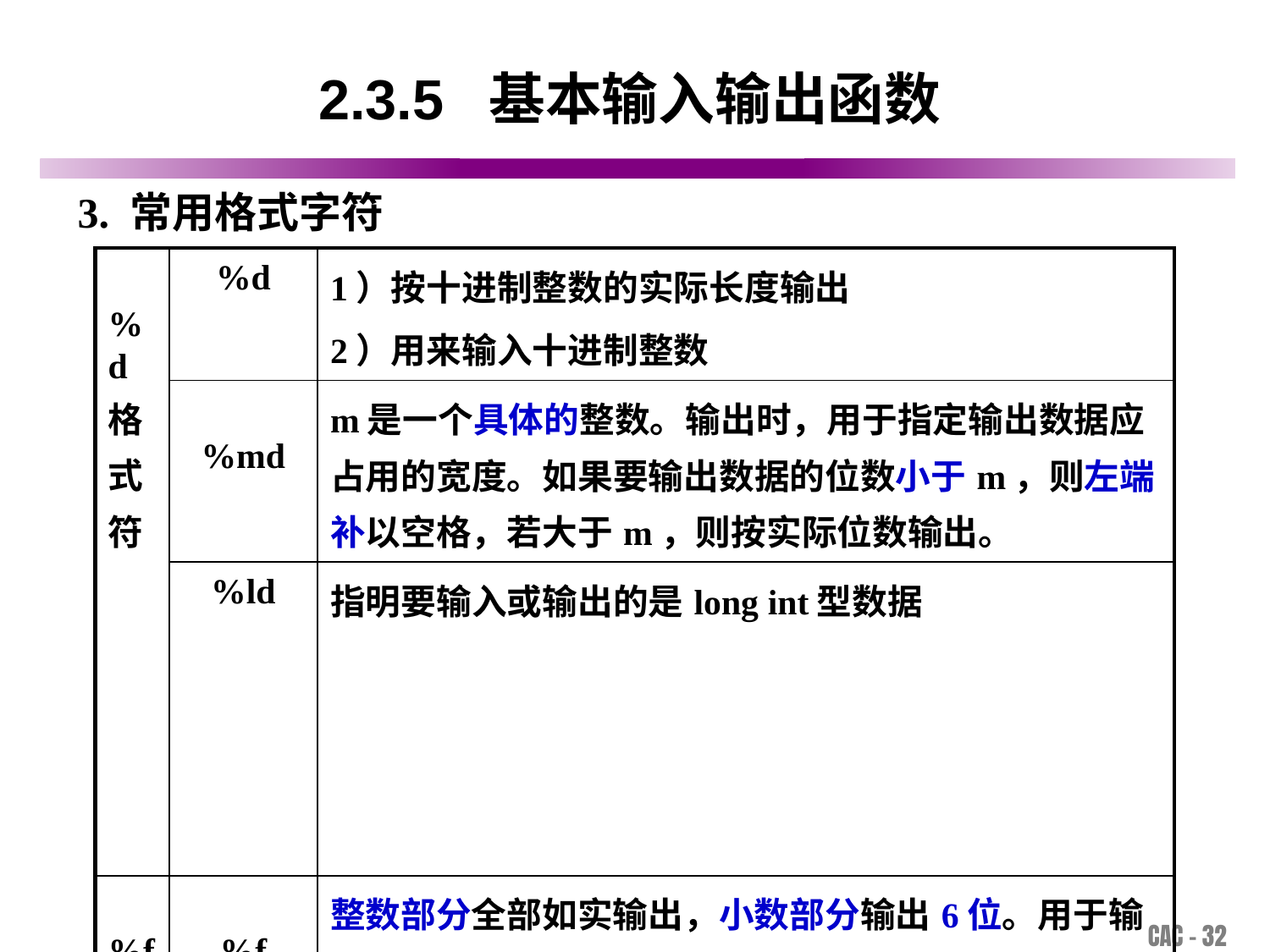

# 2.3.5  基本输入输出函数
3. 常用格式字符
| %d格式符 | %d | 1）按十进制整数的实际长度输出 2）用来输入十进制整数 |
| --- | --- | --- |
|  | %md | m是一个具体的整数。输出时，用于指定输出数据应占用的宽度。如果要输出数据的位数小于m，则左端补以空格，若大于m，则按实际位数输出。 |
|  | %ld | 指明要输入或输出的是long int型数据 |
| %f格式符 | %f | 整数部分全部如实输出，小数部分输出6位。用于输入时，可以用小数或指数形式输入。 注意：并非输出的全部数字都是有效数字。 |
|  | %m.nf | 指定输出的实型数据共占m列，其中有n 位小数。如果数值长度小于m，则左端补空格。 |
32